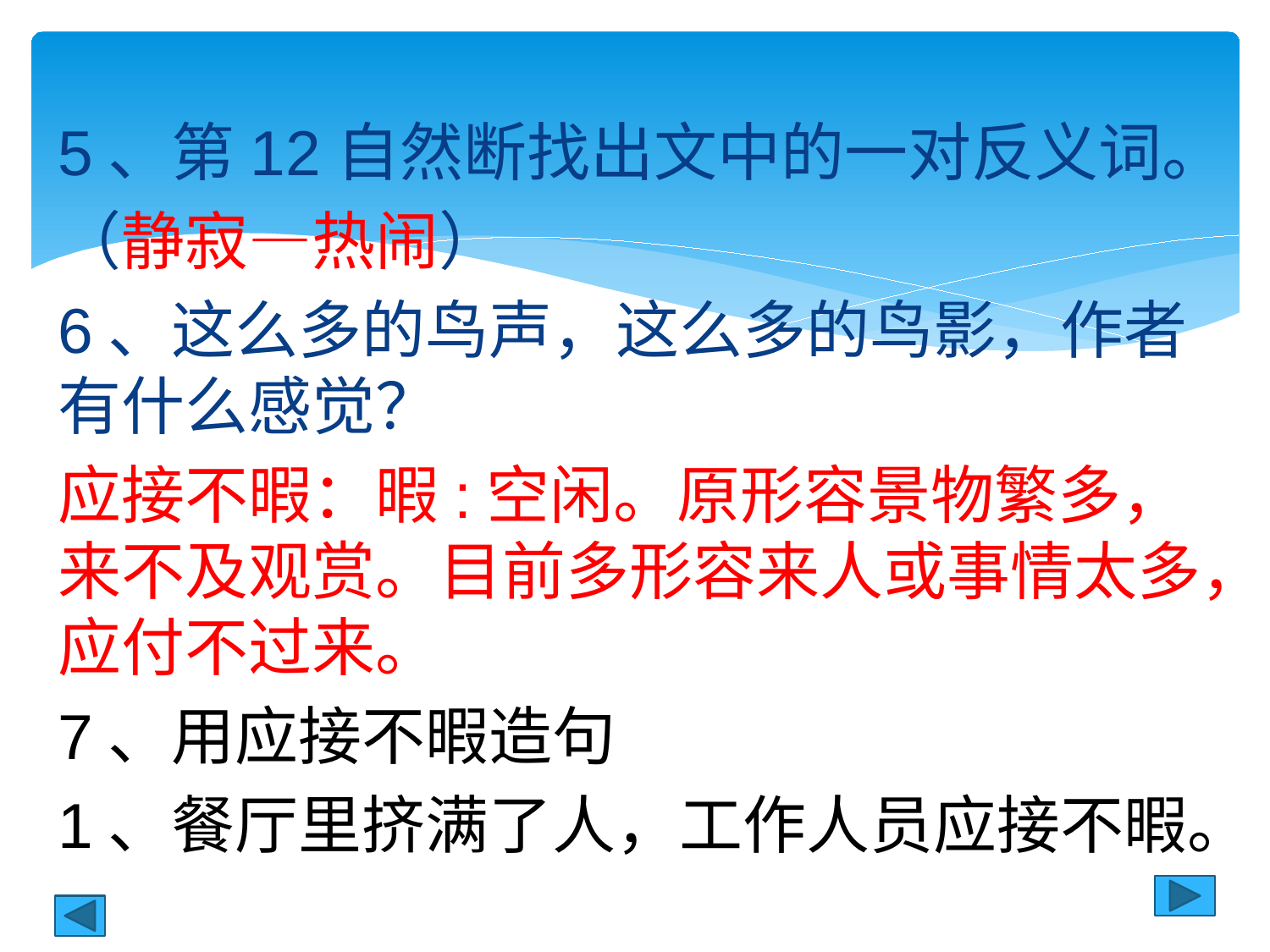

5、第12自然断找出文中的一对反义词。
（静寂—热闹）
6、这么多的鸟声，这么多的鸟影，作者有什么感觉？
应接不暇：暇:空闲。原形容景物繁多，来不及观赏。目前多形容来人或事情太多，应付不过来。
7、用应接不暇造句
1、餐厅里挤满了人，工作人员应接不暇。